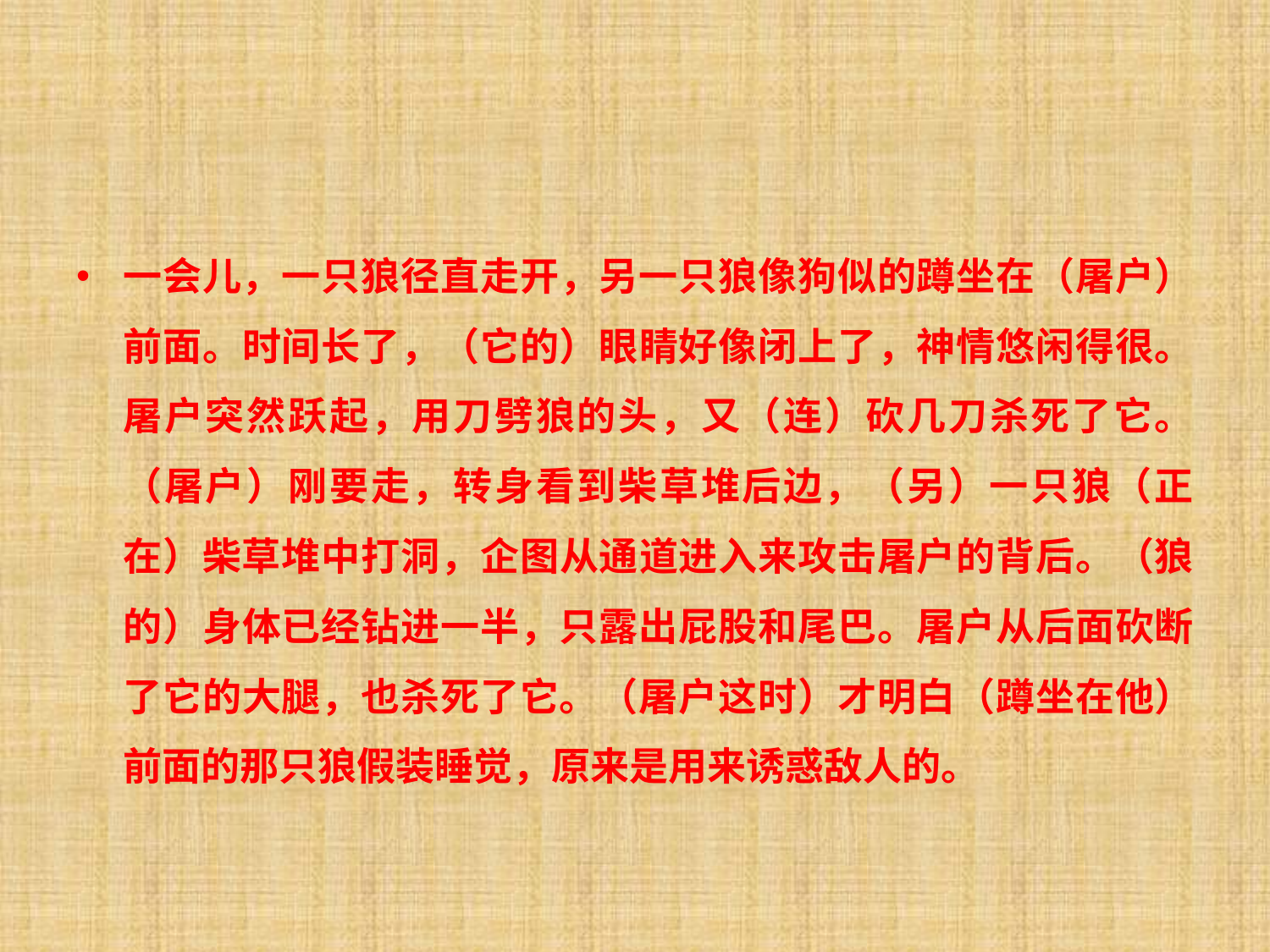

#
一会儿，一只狼径直走开，另一只狼像狗似的蹲坐在（屠户）前面。时间长了，（它的）眼睛好像闭上了，神情悠闲得很。屠户突然跃起，用刀劈狼的头，又（连）砍几刀杀死了它。（屠户）刚要走，转身看到柴草堆后边，（另）一只狼（正在）柴草堆中打洞，企图从通道进入来攻击屠户的背后。（狼的）身体已经钻进一半，只露出屁股和尾巴。屠户从后面砍断了它的大腿，也杀死了它。（屠户这时）才明白（蹲坐在他）前面的那只狼假装睡觉，原来是用来诱惑敌人的。